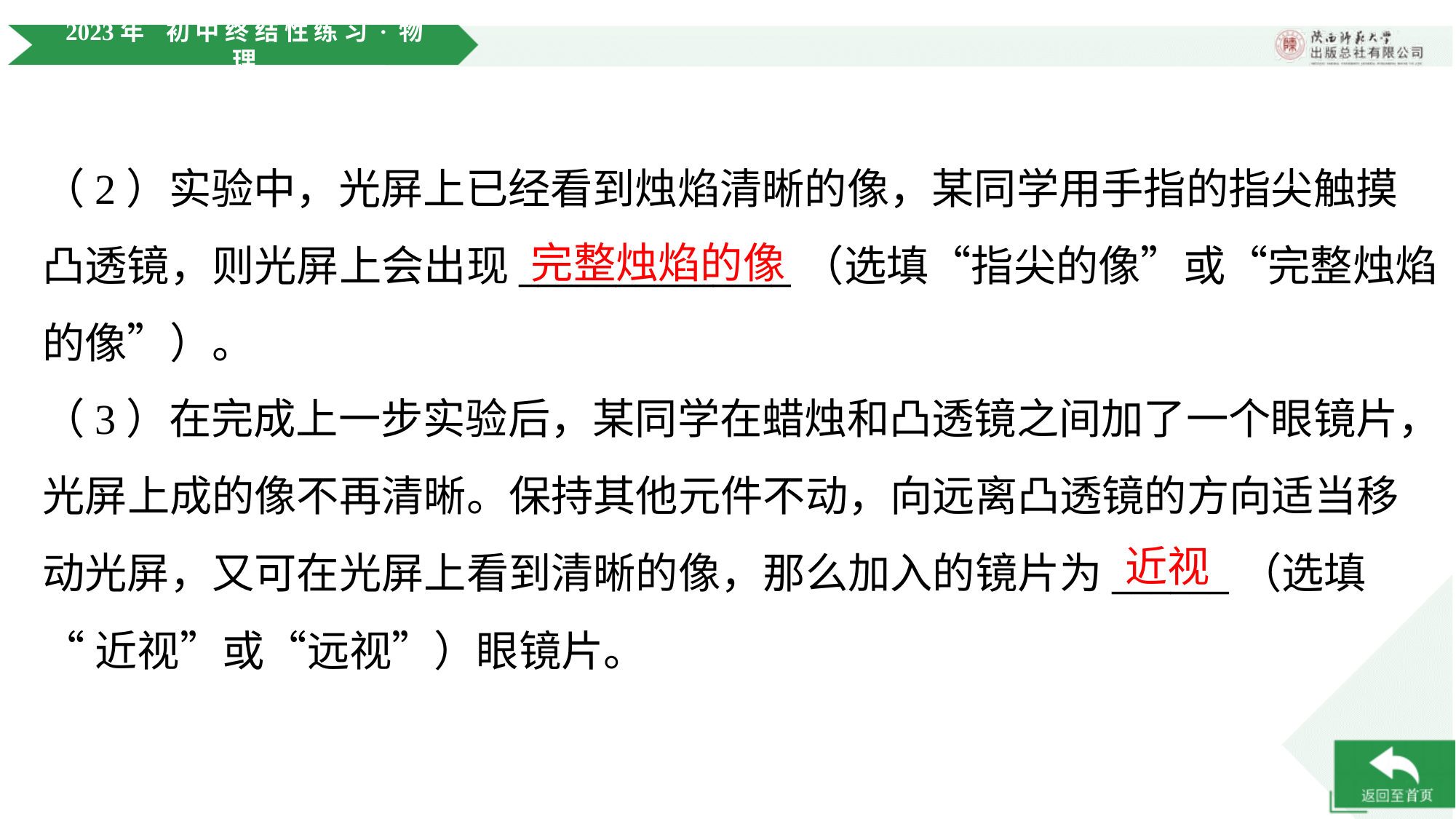

（2）实验中，光屏上已经看到烛焰清晰的像，某同学用手指的指尖触摸
凸透镜，则光屏上会出现______________（选填“指尖的像”或“完整烛焰
的像”）。
完整烛焰的像
（3）在完成上一步实验后，某同学在蜡烛和凸透镜之间加了一个眼镜片，
光屏上成的像不再清晰。保持其他元件不动，向远离凸透镜的方向适当移
动光屏，又可在光屏上看到清晰的像，那么加入的镜片为______（选填
“近视”或“远视”）眼镜片。
近视